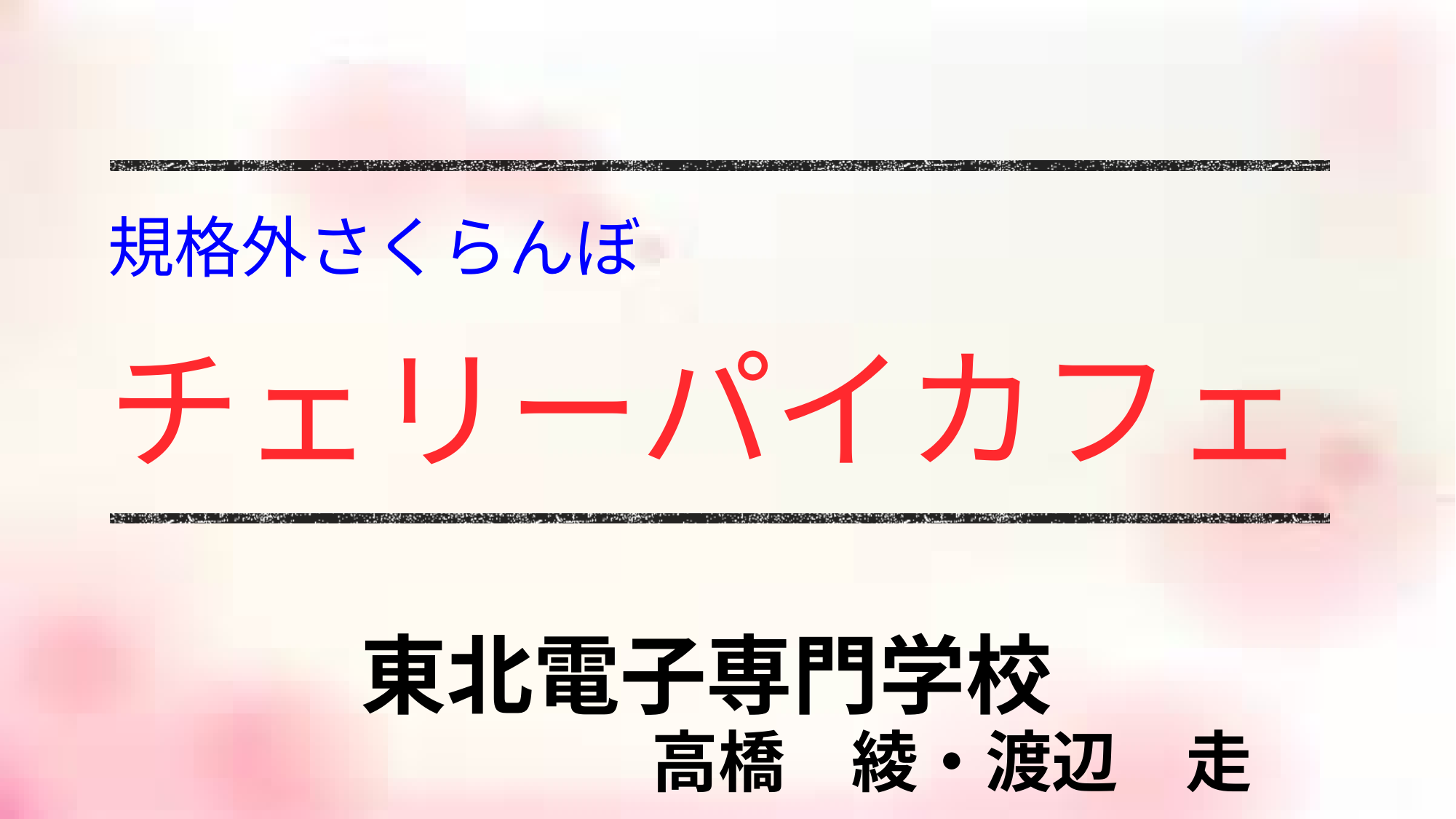

# 規格外さくらんぼ
チェリーパイカフェ
東北電子専門学校
高橋　綾・渡辺　走